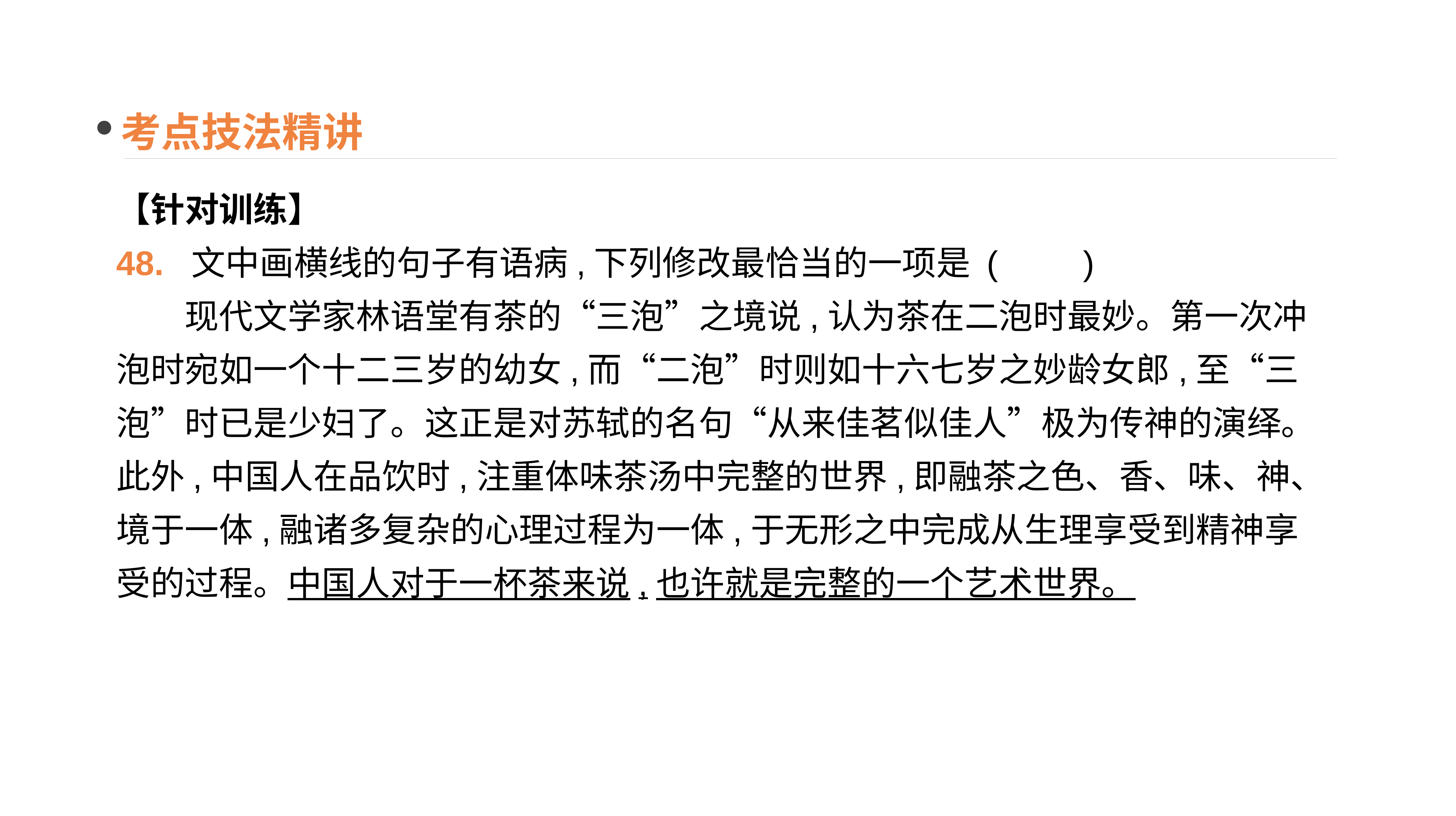

考点技法精讲

【针对训练】
48.  文中画横线的句子有语病,下列修改最恰当的一项是 (　　)
　　现代文学家林语堂有茶的“三泡”之境说,认为茶在二泡时最妙。第一次冲泡时宛如一个十二三岁的幼女,而“二泡”时则如十六七岁之妙龄女郎,至“三泡”时已是少妇了。这正是对苏轼的名句“从来佳茗似佳人”极为传神的演绎。此外,中国人在品饮时,注重体味茶汤中完整的世界,即融茶之色、香、味、神、境于一体,融诸多复杂的心理过程为一体,于无形之中完成从生理享受到精神享受的过程。中国人对于一杯茶来说,也许就是完整的一个艺术世界。